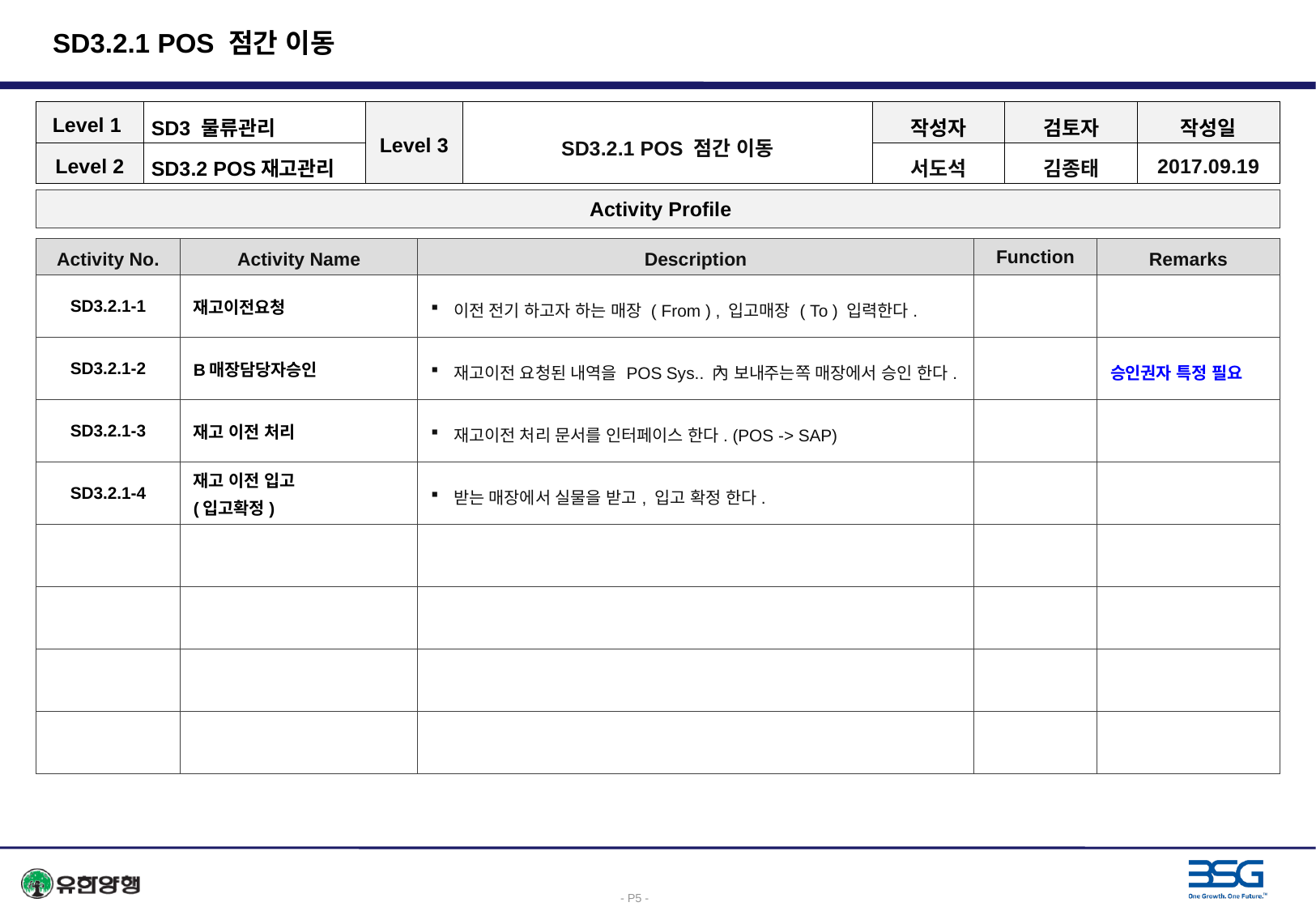

# SD3.2.1 POS 점간 이동
| Level 1 | SD3 물류관리 | Level 3 | SD3.2.1 POS 점간 이동 | 작성자 | 검토자 | 작성일 |
| --- | --- | --- | --- | --- | --- | --- |
| Level 2 | SD3.2 POS재고관리 |  |  | 서도석 | 김종태 | 2017.09.19 |
 Activity Profile
| Activity No. | Activity Name | Description | Function | Remarks |
| --- | --- | --- | --- | --- |
| SD3.2.1-1 | 재고이전요청 | 이전 전기 하고자 하는 매장 ( From ) , 입고매장 ( To ) 입력한다. |  |  |
| SD3.2.1-2 | B매장담당자승인 | 재고이전 요청된 내역을 POS Sys.. 內 보내주는쪽 매장에서 승인 한다. |  | 승인권자 특정 필요 |
| SD3.2.1-3 | 재고 이전 처리 | 재고이전 처리 문서를 인터페이스 한다. (POS -> SAP) |  |  |
| SD3.2.1-4 | 재고 이전 입고 (입고확정) | 받는 매장에서 실물을 받고, 입고 확정 한다. |  |  |
|  |  |  |  |  |
|  |  |  |  |  |
|  |  |  |  |  |
|  |  |  |  |  |